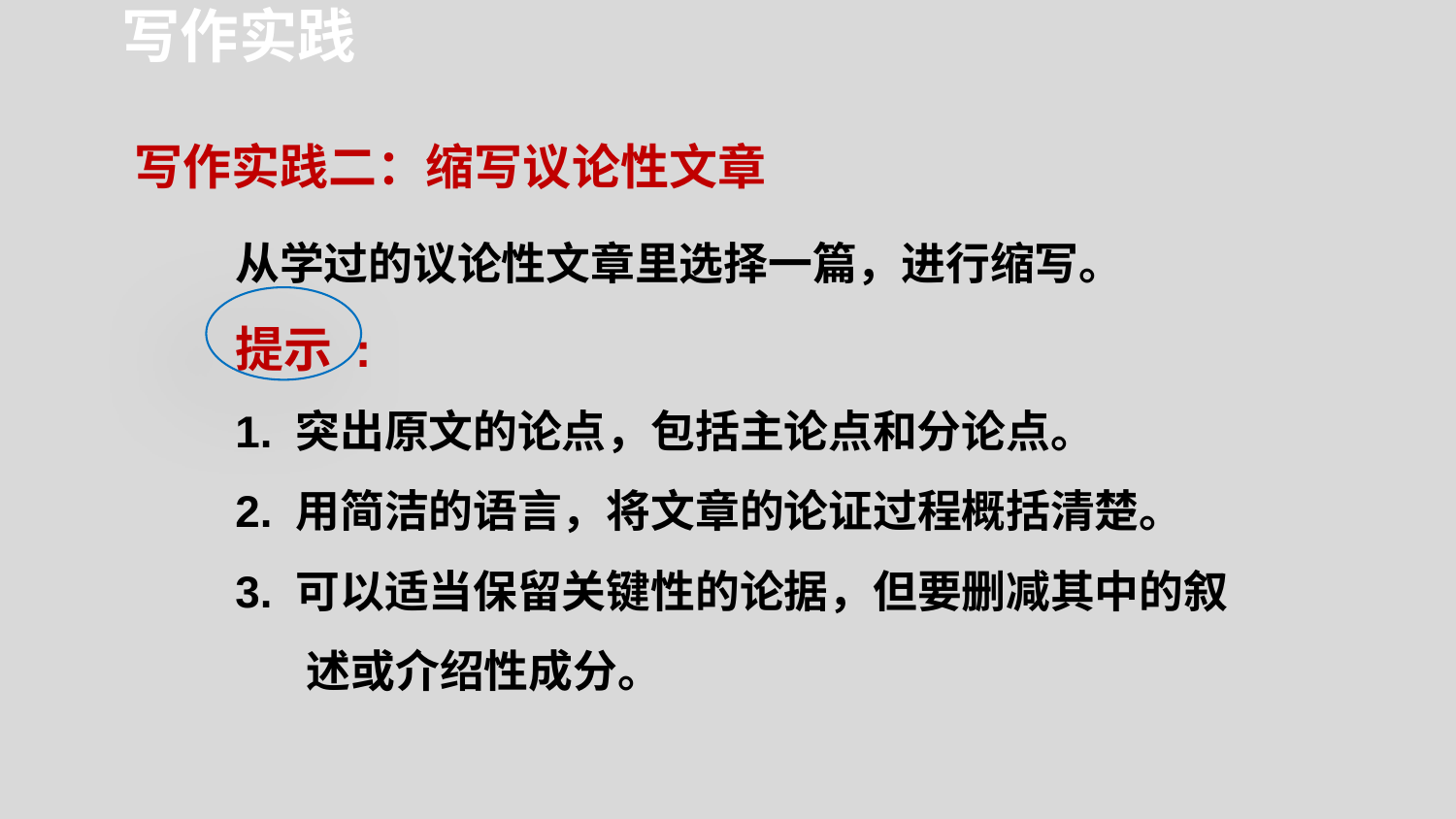

写作实践
写作实践二：缩写议论性文章
从学过的议论性文章里选择一篇，进行缩写。
提示 :
1. 突出原文的论点，包括主论点和分论点。
2. 用简洁的语言，将文章的论证过程概括清楚。
3. 可以适当保留关键性的论据，但要删减其中的叙述或介绍性成分。